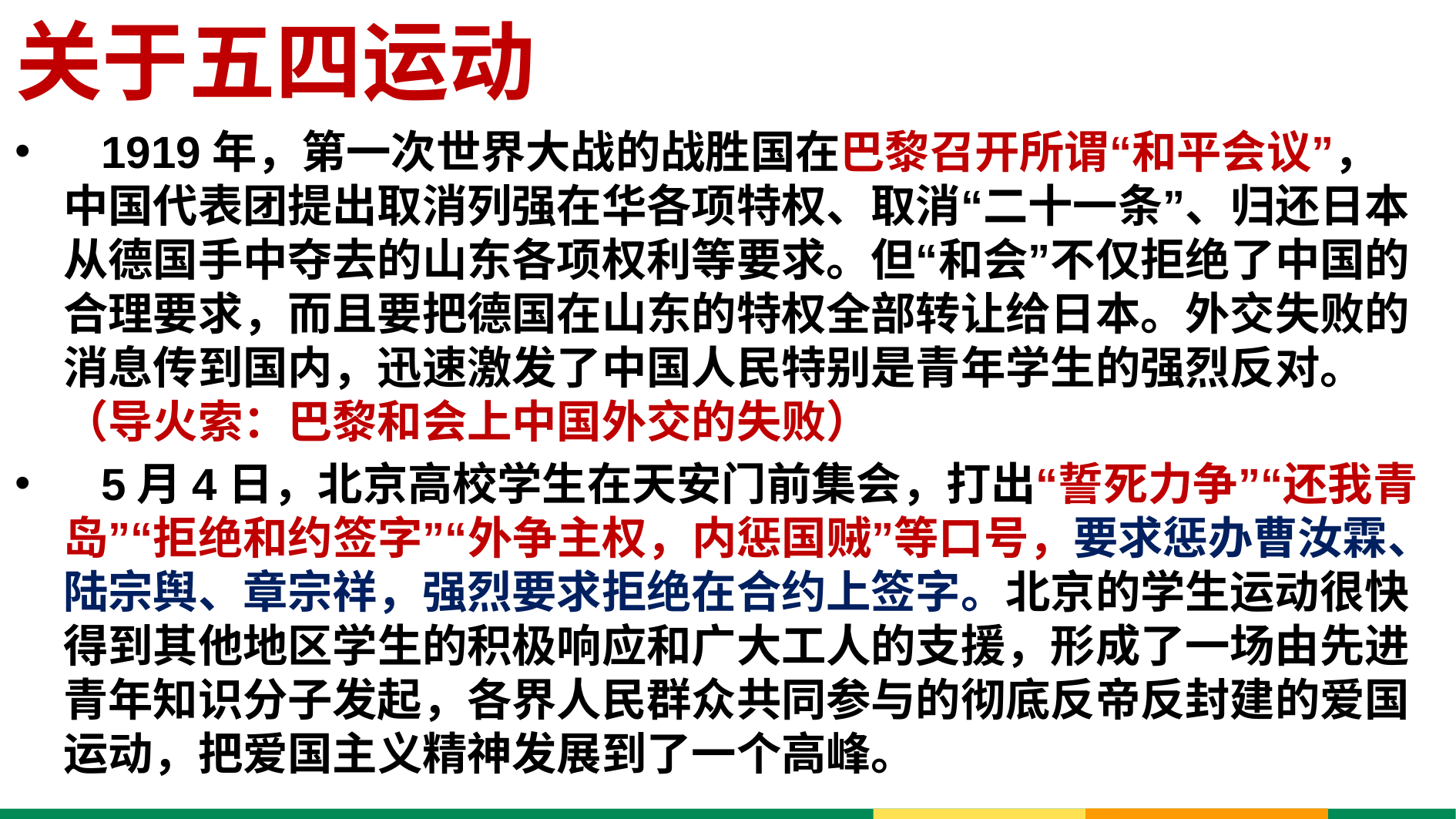

关于五四运动
   1919年，第一次世界大战的战胜国在巴黎召开所谓“和平会议”，中国代表团提出取消列强在华各项特权、取消“二十一条”、归还日本从德国手中夺去的山东各项权利等要求。但“和会”不仅拒绝了中国的合理要求，而且要把德国在山东的特权全部转让给日本。外交失败的消息传到国内，迅速激发了中国人民特别是青年学生的强烈反对。（导火索：巴黎和会上中国外交的失败）
   5月4日，北京高校学生在天安门前集会，打出“誓死力争”“还我青岛”“拒绝和约签字”“外争主权，内惩国贼”等口号，要求惩办曹汝霖、陆宗舆、章宗祥，强烈要求拒绝在合约上签字。北京的学生运动很快得到其他地区学生的积极响应和广大工人的支援，形成了一场由先进青年知识分子发起，各界人民群众共同参与的彻底反帝反封建的爱国运动，把爱国主义精神发展到了一个高峰。